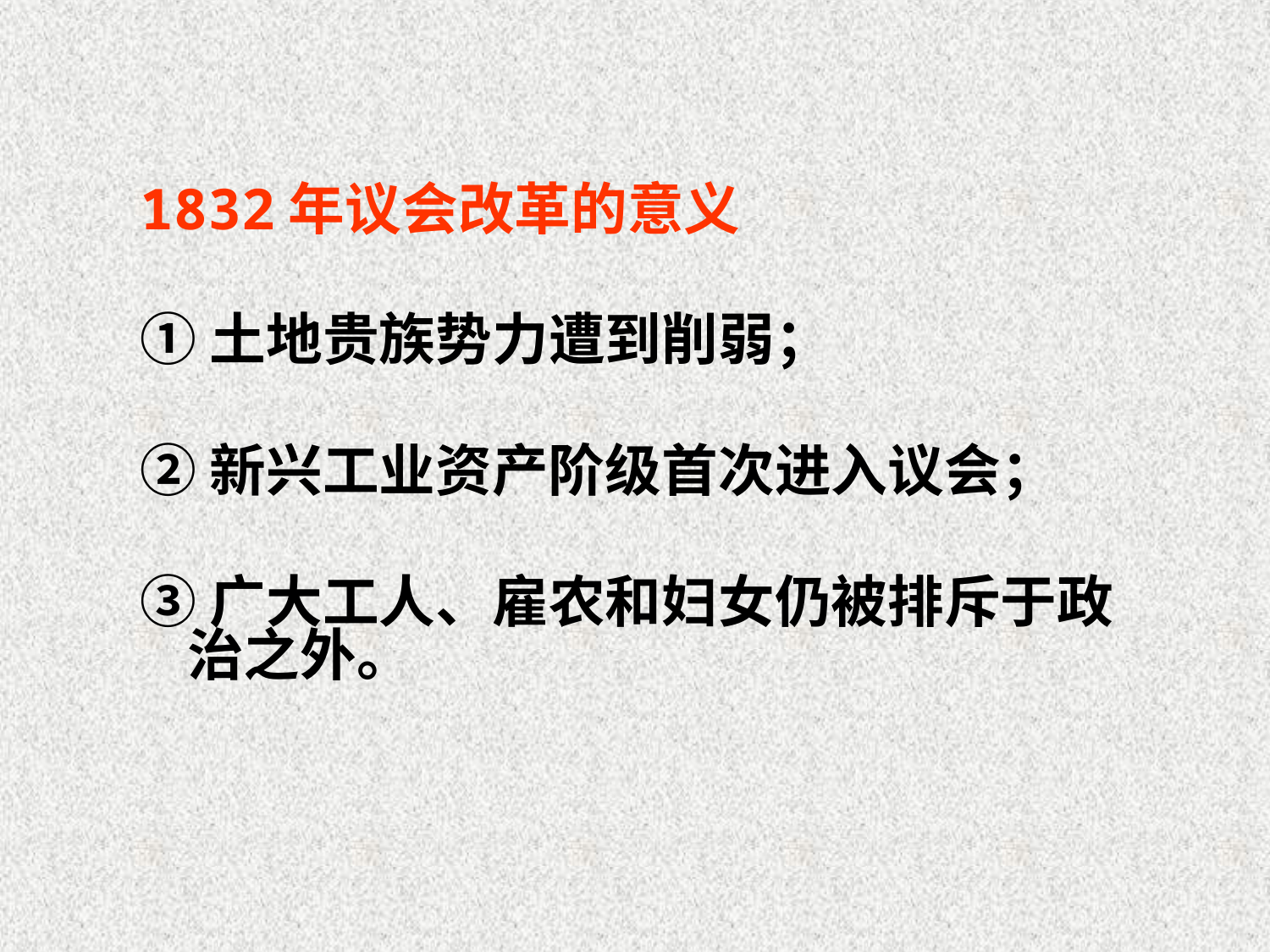

1832年议会改革的意义

①土地贵族势力遭到削弱；

②新兴工业资产阶级首次进入议会；

③广大工人、雇农和妇女仍被排斥于政治之外。